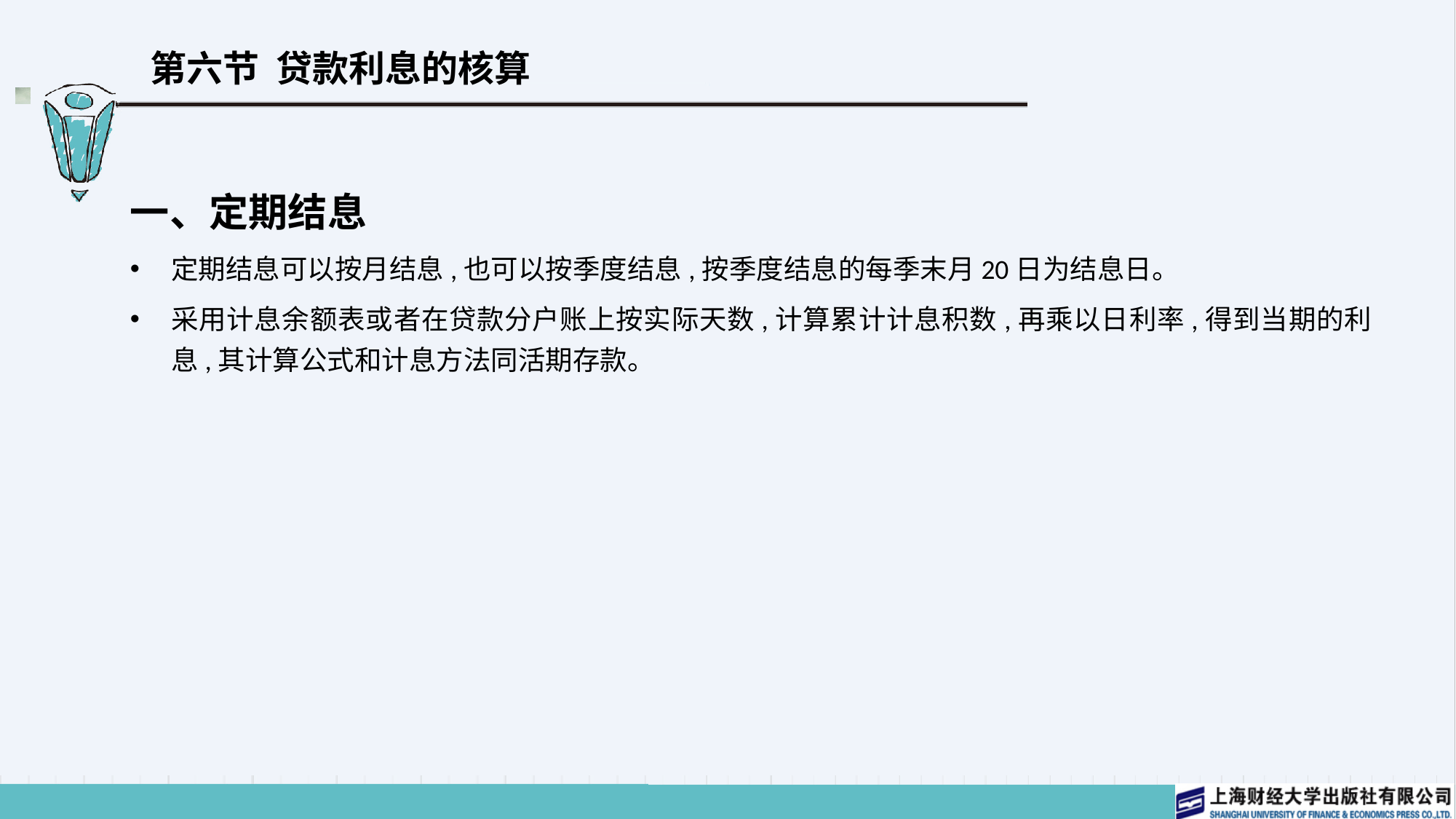

# 第六节  贷款利息的核算
一、定期结息
定期结息可以按月结息,也可以按季度结息,按季度结息的每季末月20日为结息日。
采用计息余额表或者在贷款分户账上按实际天数,计算累计计息积数,再乘以日利率,得到当期的利息,其计算公式和计息方法同活期存款。